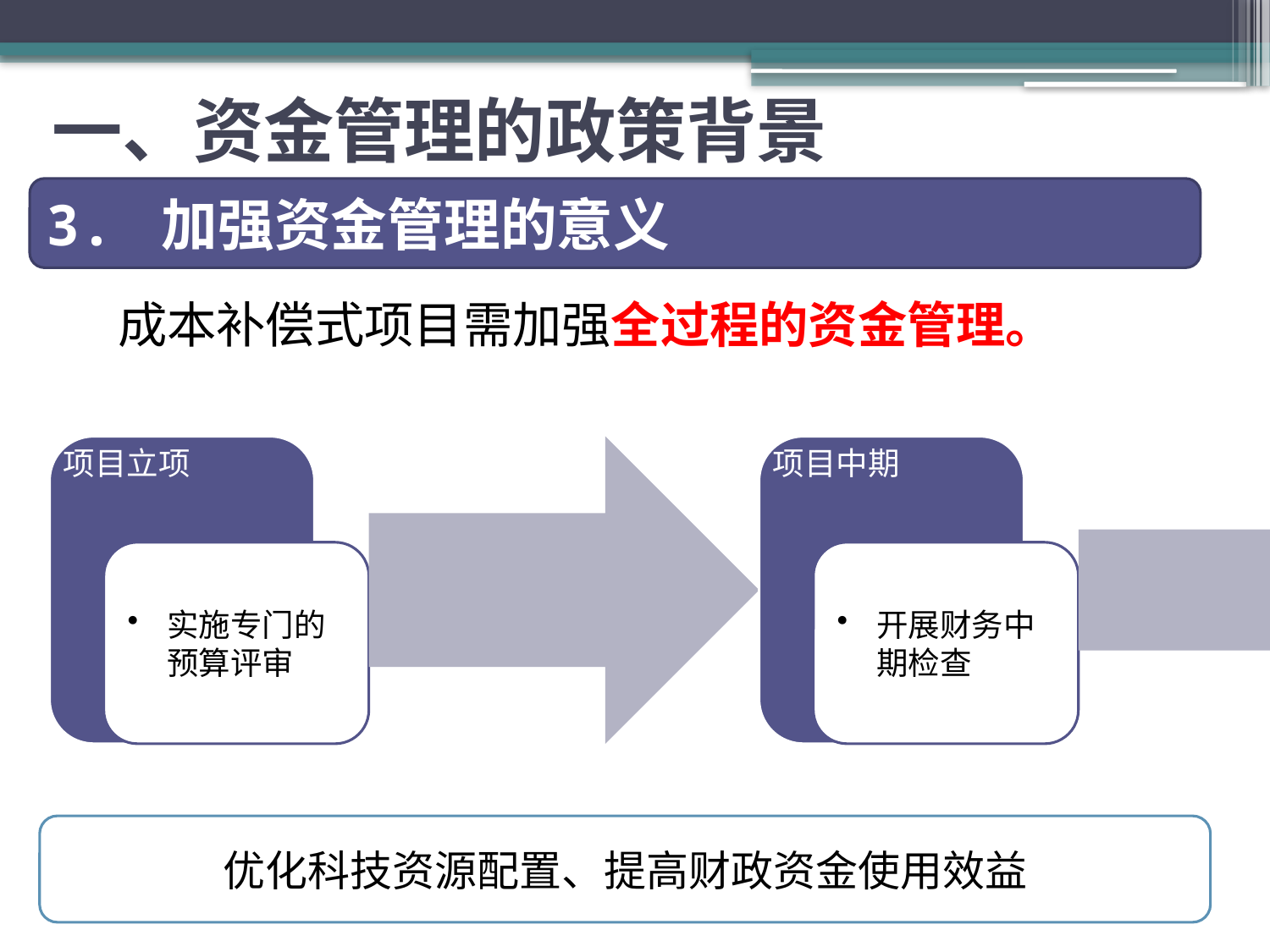

# 一、资金管理的政策背景
3. 加强资金管理的意义
    成本补偿式项目需加强全过程的资金管理。

项目立项
实施专门的预算评审
项目中期
开展财务中期检查
优化科技资源配置、提高财政资金使用效益